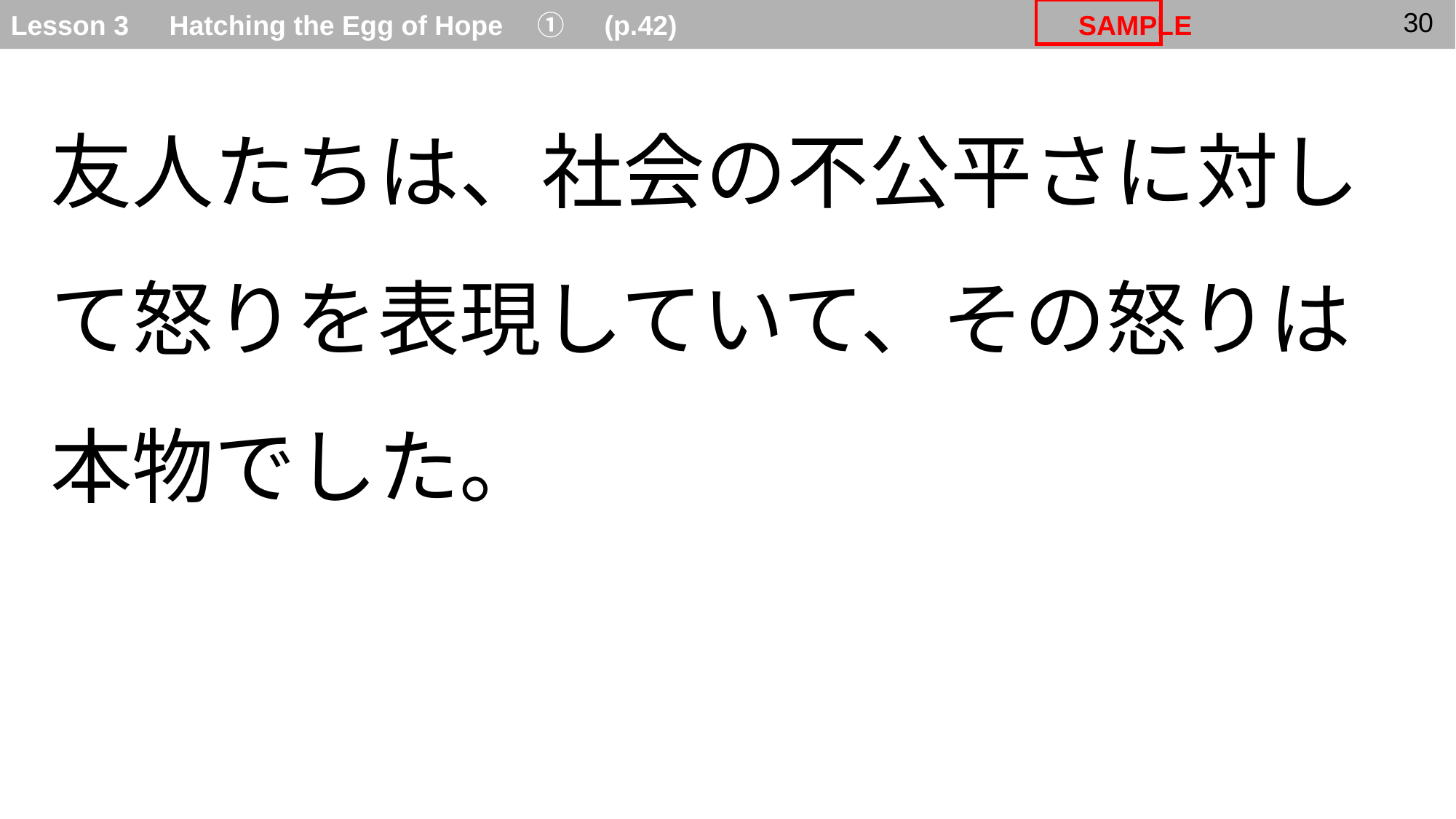

# 友人たちは、社会の不公平さに対して怒りを表現していて、その怒りは本物でした。